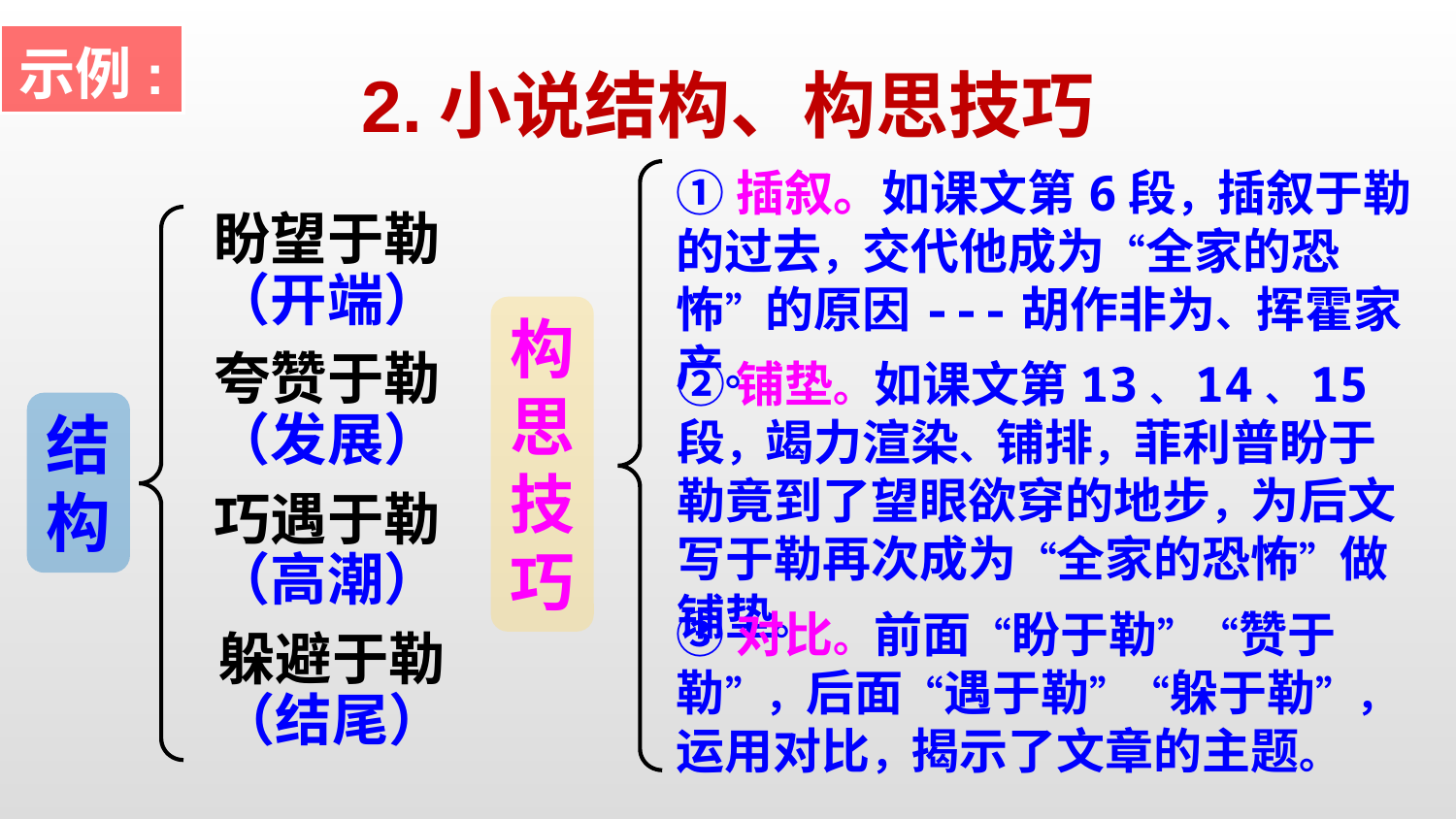

示例:
2.小说结构、构思技巧
①插叙。如课文第6段，插叙于勒的过去，交代他成为“全家的恐怖”的原因---胡作非为、挥霍家产。

构思技巧
盼望于勒（开端）

结构
夸赞于勒（发展）
②铺垫。如课文第13、14、15段，竭力渲染、铺排，菲利普盼于勒竟到了望眼欲穿的地步，为后文写于勒再次成为“全家的恐怖”做铺垫。
巧遇于勒（高潮）
③对比。前面“盼于勒”“赞于勒”，后面“遇于勒”“躲于勒”，运用对比，揭示了文章的主题。
躲避于勒（结尾）